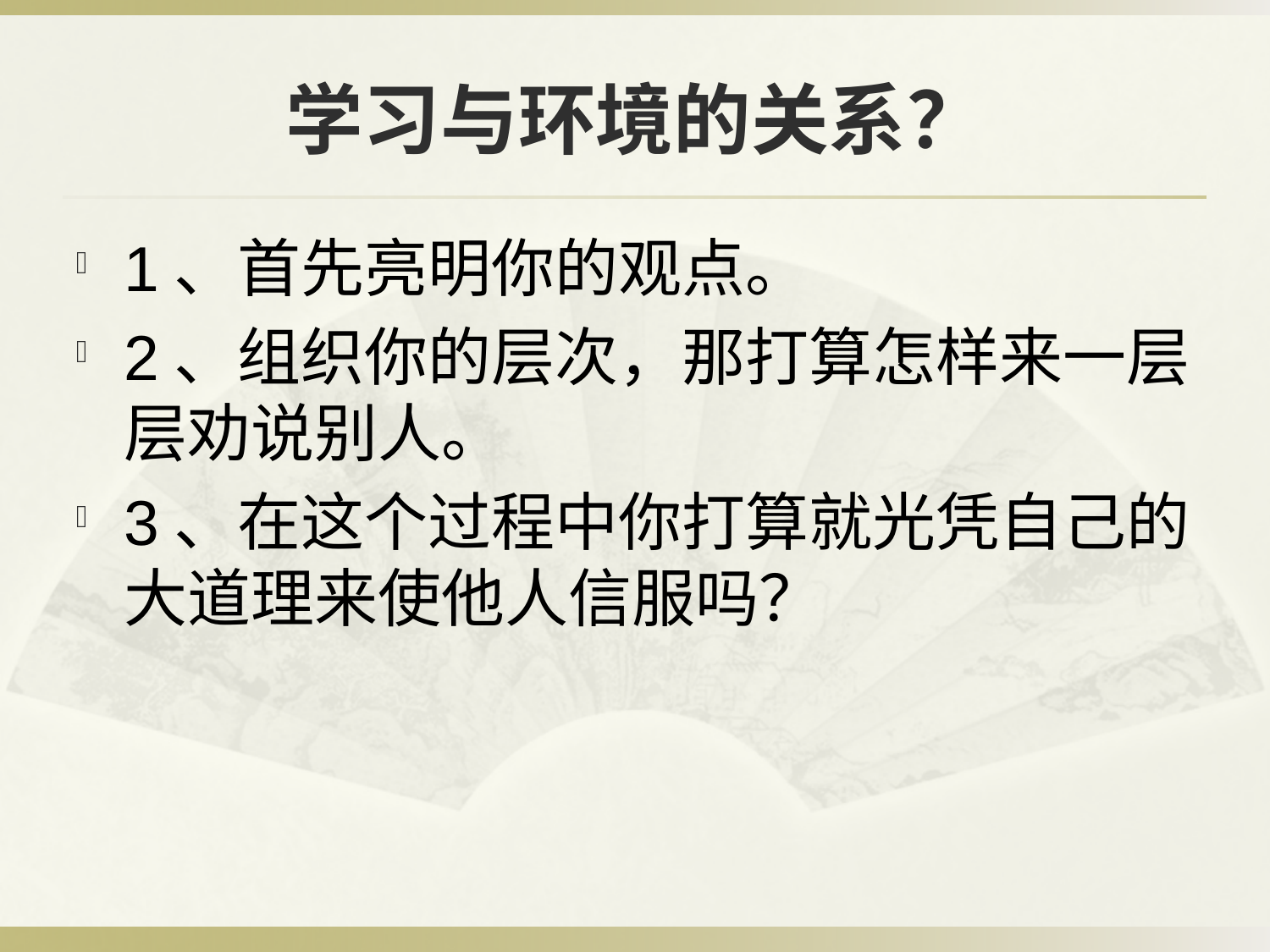

# 学习与环境的关系？
1、首先亮明你的观点。
2、组织你的层次，那打算怎样来一层层劝说别人。
3、在这个过程中你打算就光凭自己的大道理来使他人信服吗？